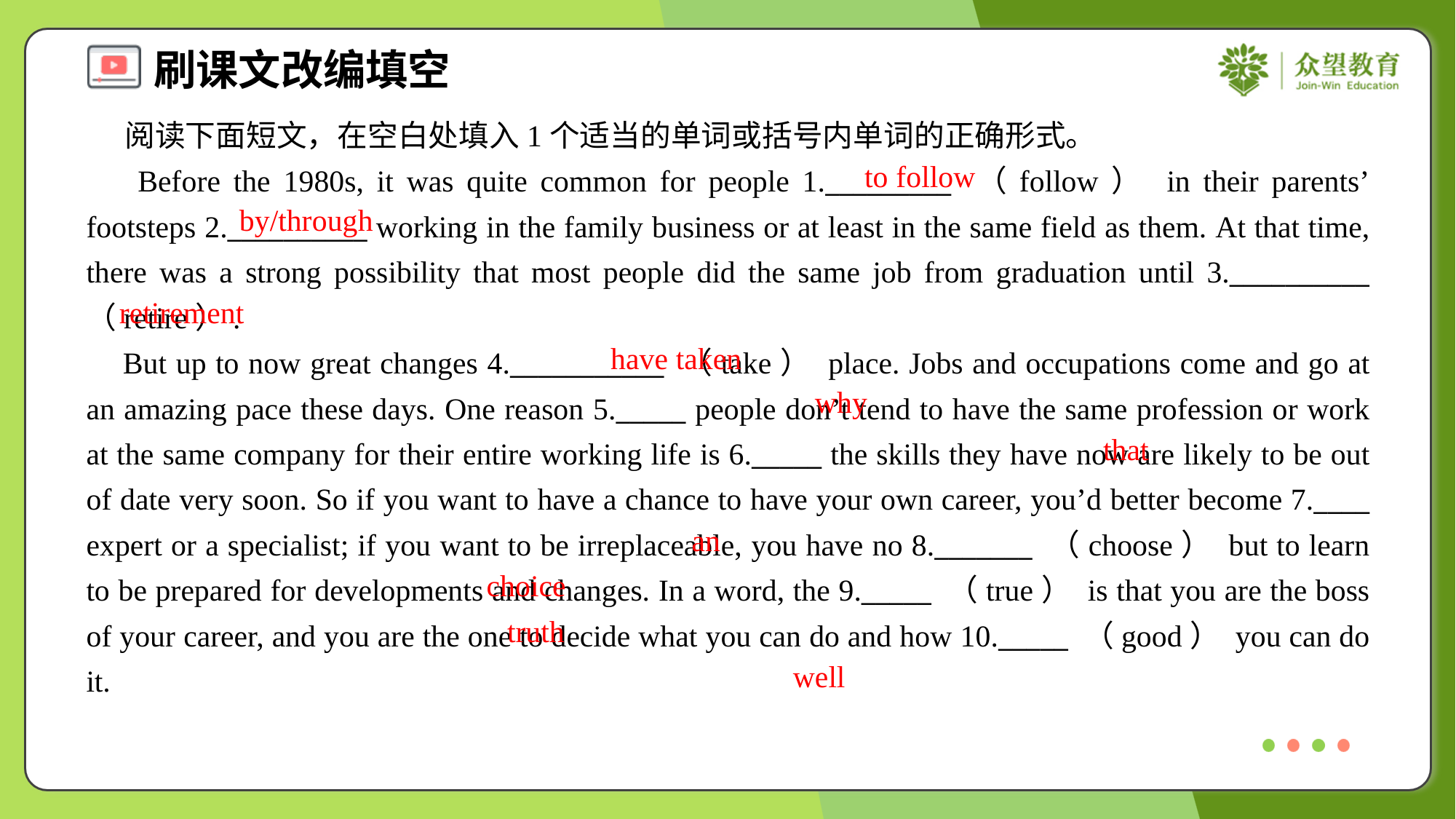

阅读下面短文，在空白处填入1个适当的单词或括号内单词的正确形式。
    Before the 1980s, it was quite common for people 1._________ （follow） in their parents’ footsteps 2.__________ working in the family business or at least in the same field as them. At that time, there was a strong possibility that most people did the same job from graduation until 3.__________ （retire）.
    But up to now great changes 4.___________ （take） place. Jobs and occupations come and go at an amazing pace these days. One reason 5._____ people don’t tend to have the same profession or work at the same company for their entire working life is 6._____ the skills they have now are likely to be out of date very soon. So if you want to have a chance to have your own career, you’d better become 7.____ expert or a specialist; if you want to be irreplaceable, you have no 8._______ （choose） but to learn to be prepared for developments and changes. In a word, the 9._____ （true） is that you are the boss of your career, and you are the one to decide what you can do and how 10._____ （good） you can do it.
to follow
by/through
retirement
have taken
why
that
an
choice
truth
well